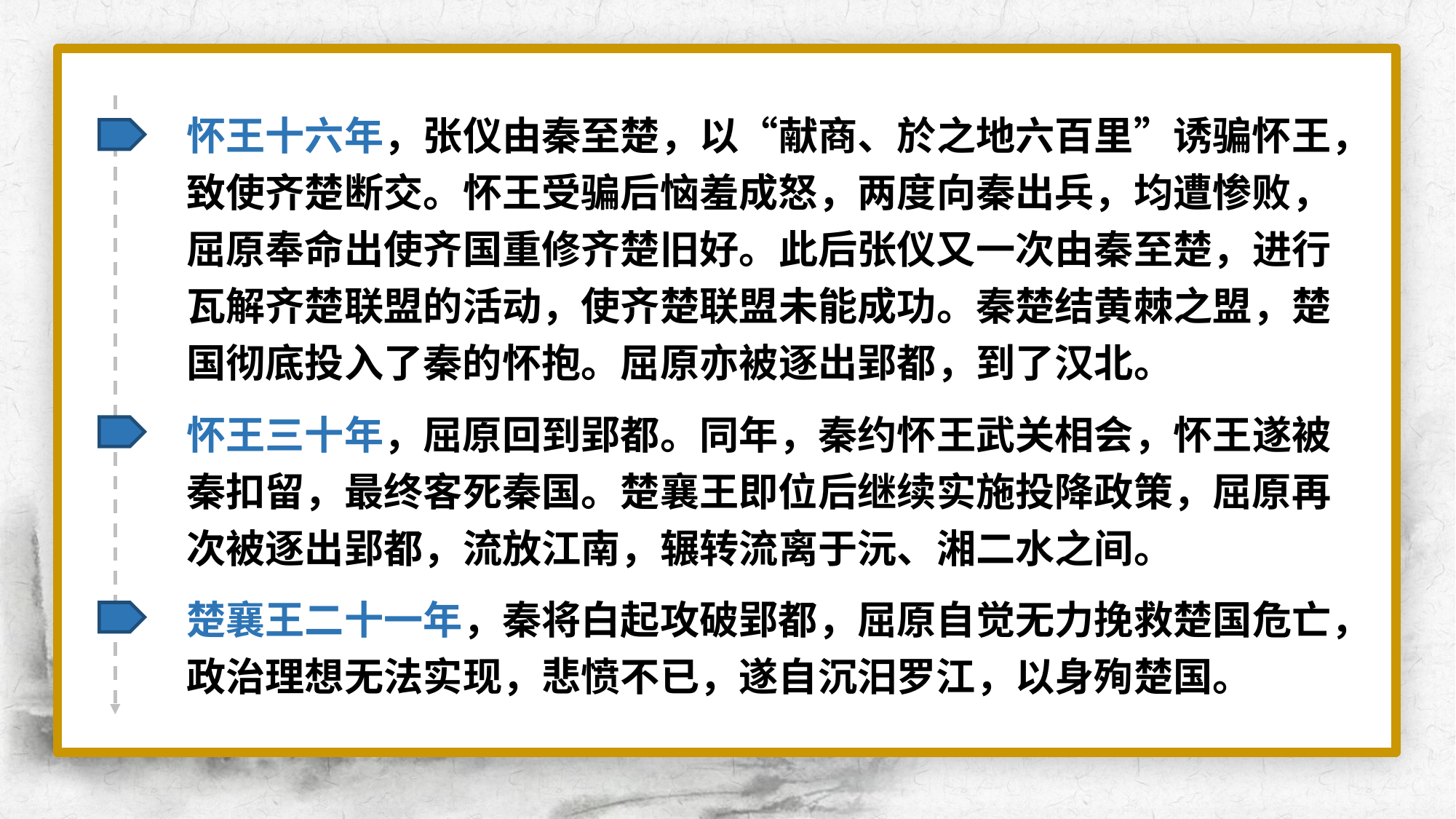

怀王十六年，张仪由秦至楚，以“献商、於之地六百里”诱骗怀王，致使齐楚断交。怀王受骗后恼羞成怒，两度向秦出兵，均遭惨败，屈原奉命出使齐国重修齐楚旧好。此后张仪又一次由秦至楚，进行瓦解齐楚联盟的活动，使齐楚联盟未能成功。秦楚结黄棘之盟，楚国彻底投入了秦的怀抱。屈原亦被逐出郢都，到了汉北。
怀王三十年，屈原回到郢都。同年，秦约怀王武关相会，怀王遂被秦扣留，最终客死秦国。楚襄王即位后继续实施投降政策，屈原再次被逐出郢都，流放江南，辗转流离于沅、湘二水之间。
楚襄王二十一年，秦将白起攻破郢都，屈原自觉无力挽救楚国危亡，政治理想无法实现，悲愤不已，遂自沉汨罗江，以身殉楚国。
写作背景